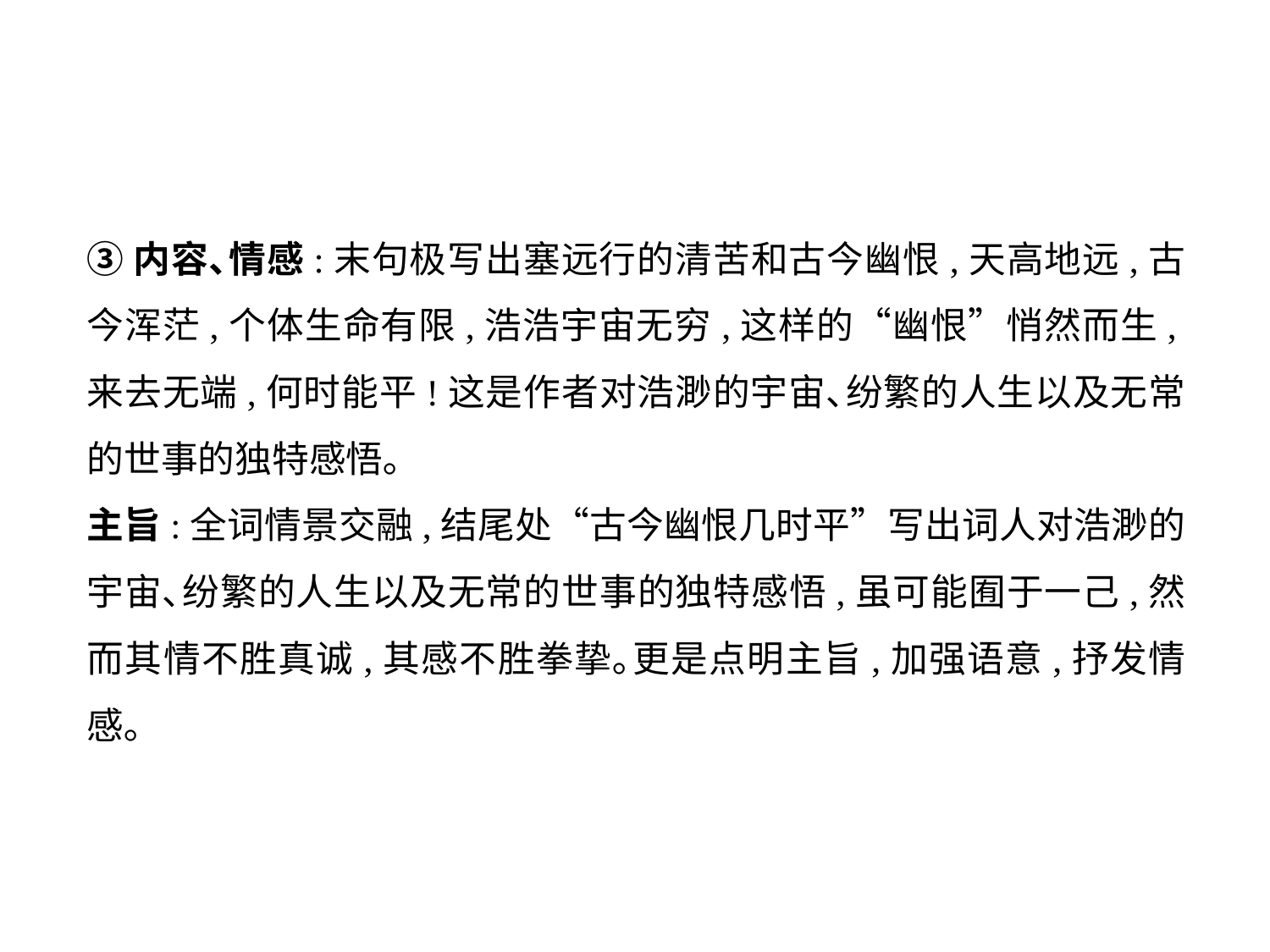

③内容､情感:末句极写出塞远行的清苦和古今幽恨,天高地远,古今浑茫,个体生命有限,浩浩宇宙无穷,这样的“幽恨”悄然而生,来去无端,何时能平!这是作者对浩渺的宇宙､纷繁的人生以及无常的世事的独特感悟｡
主旨:全词情景交融,结尾处“古今幽恨几时平”写出词人对浩渺的宇宙､纷繁的人生以及无常的世事的独特感悟,虽可能囿于一己,然而其情不胜真诚,其感不胜拳挚｡更是点明主旨,加强语意,抒发情感｡